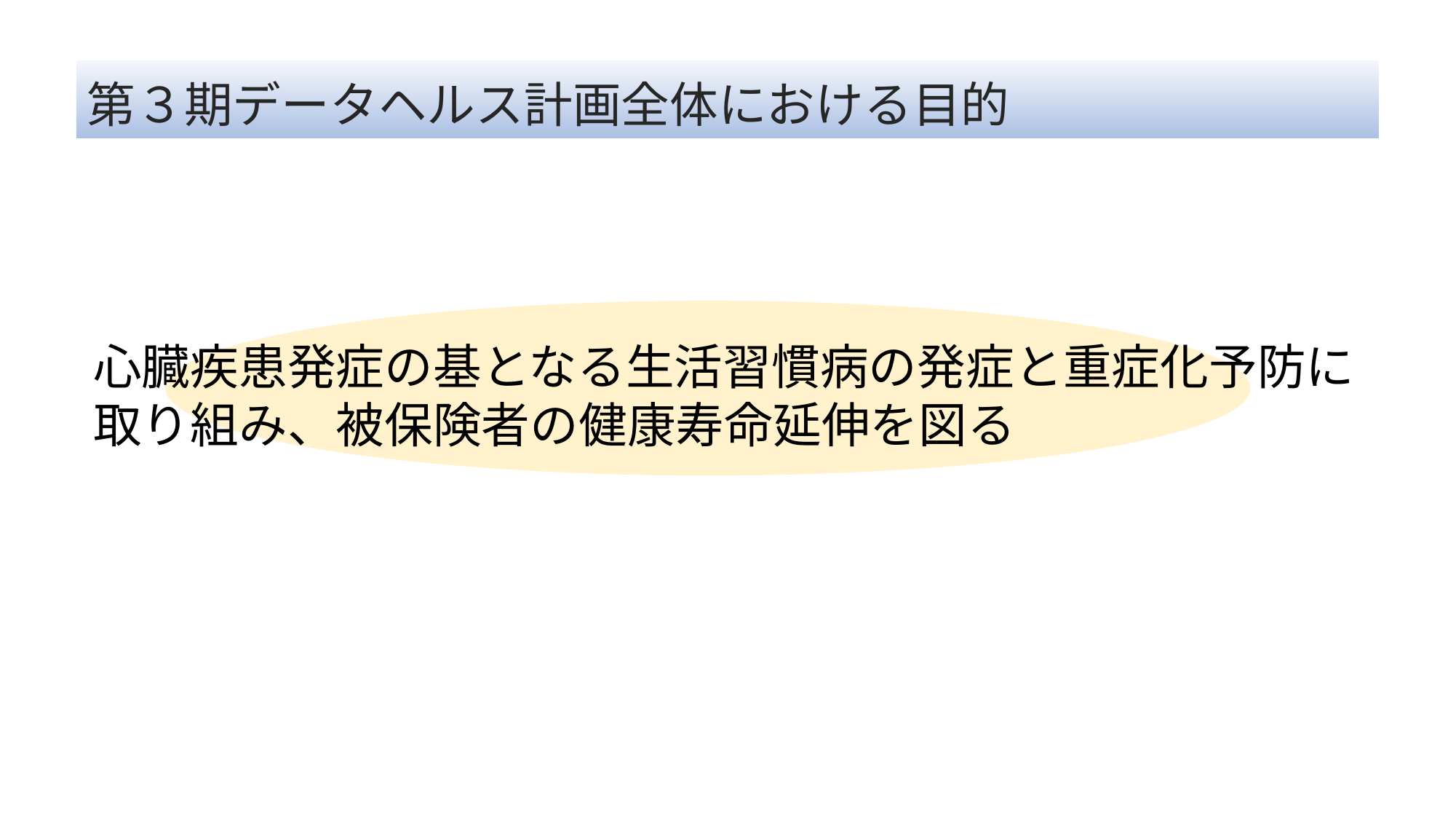

第３期データヘルス計画全体における目的

心臓疾患発症の基となる生活習慣病の発症と重症化予防に
取り組み、被保険者の健康寿命延伸を図る